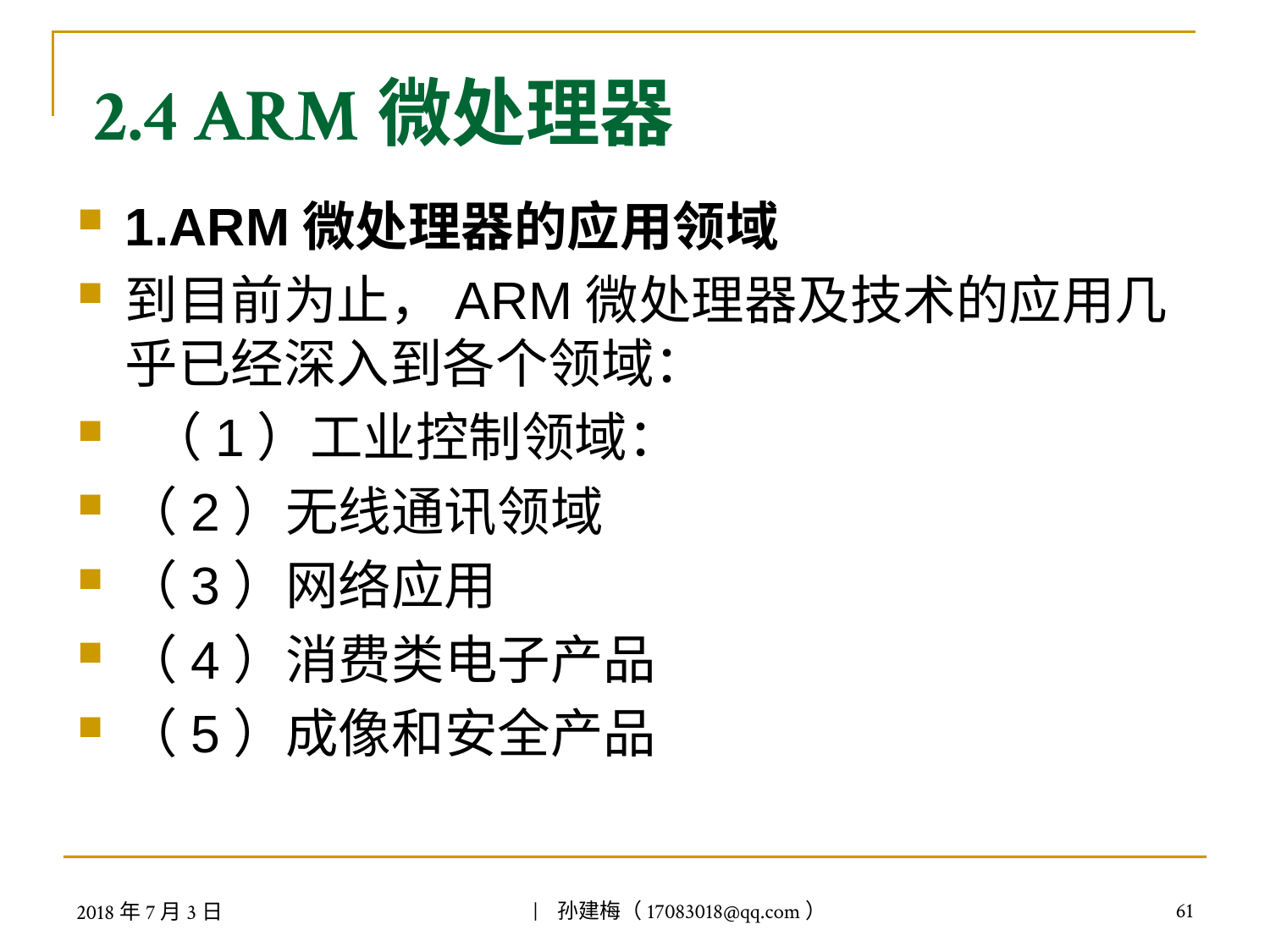

2.4 ARM微处理器
1.ARM微处理器的应用领域
到目前为止，ARM微处理器及技术的应用几乎已经深入到各个领域：
 （1）工业控制领域：
（2）无线通讯领域
（3）网络应用
（4）消费类电子产品
（5）成像和安全产品
|   孙建梅（17083018@qq.com）
2018年7月3日
61